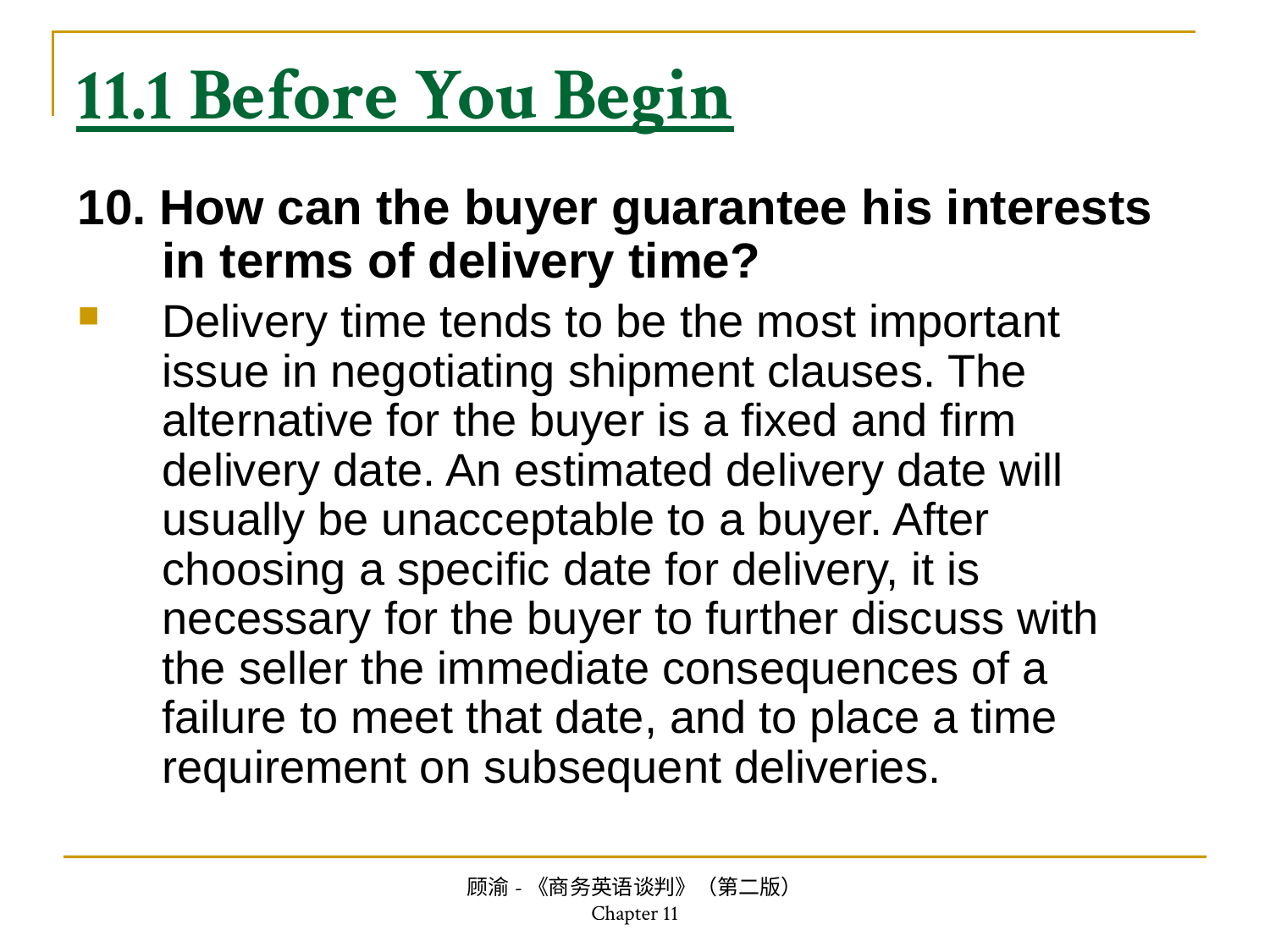

# 11.1 Before You Begin
10. How can the buyer guarantee his interests in terms of delivery time?
Delivery time tends to be the most important issue in negotiating shipment clauses. The alternative for the buyer is a fixed and firm delivery date. An estimated delivery date will usually be unacceptable to a buyer. After choosing a specific date for delivery, it is necessary for the buyer to further discuss with the seller the immediate consequences of a failure to meet that date, and to place a time requirement on subsequent deliveries.

16
顾渝-《商务英语谈判》（第二版） Chapter 11